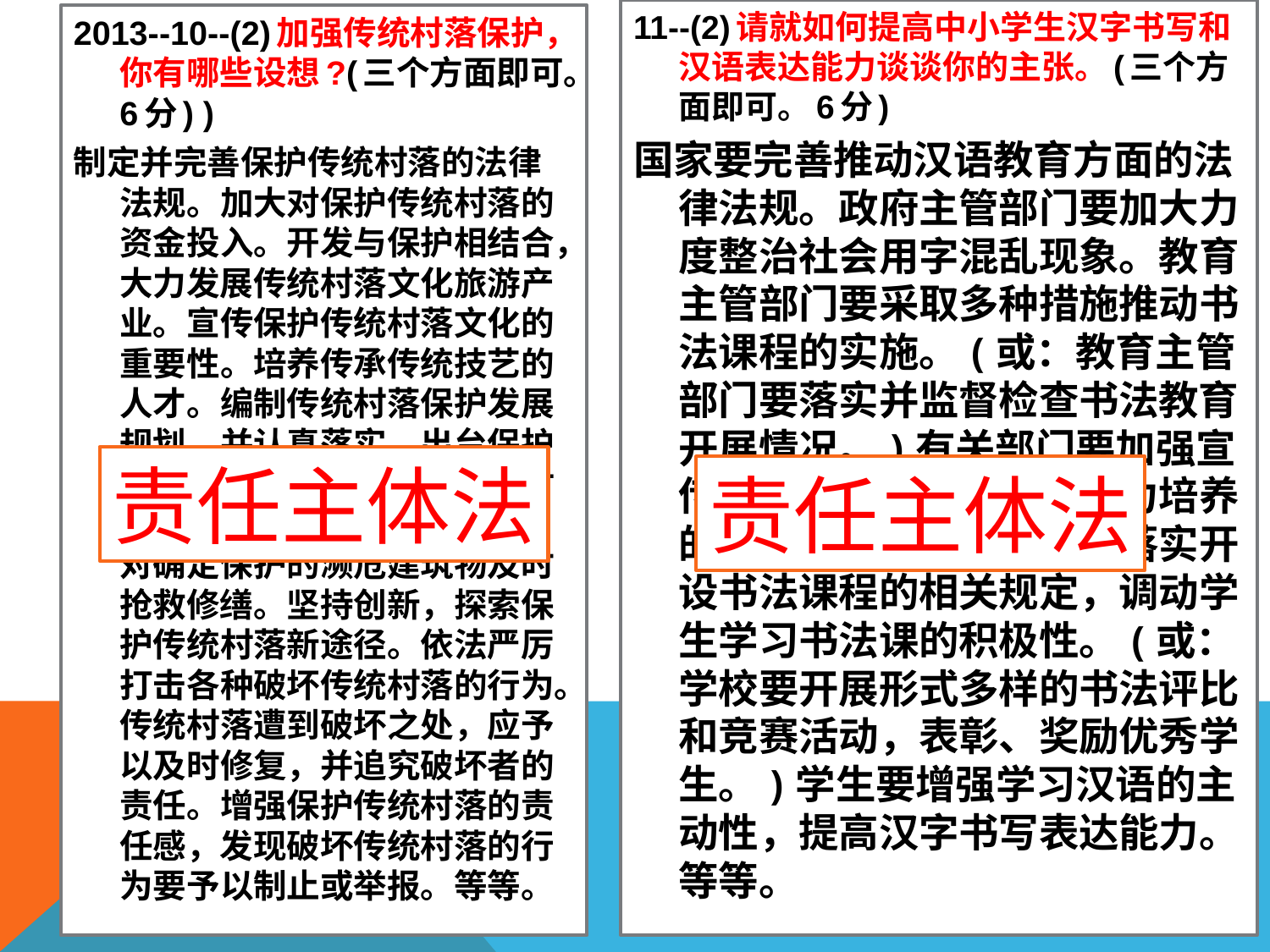

11--(2)请就如何提高中小学生汉字书写和汉语表达能力谈谈你的主张。(三个方面即可。6分)
国家要完善推动汉语教育方面的法律法规。政府主管部门要加大力度整治社会用字混乱现象。教育主管部门要采取多种措施推动书法课程的实施。(或：教育主管部门要落实并监督检查书法教育开展情况。)有关部门要加强宣传，营造重视汉语应用能力培养的社会氛围。学校要认真落实开设书法课程的相关规定，调动学生学习书法课的积极性。(或：学校要开展形式多样的书法评比和竞赛活动，表彰、奖励优秀学生。)学生要增强学习汉语的主动性，提高汉字书写表达能力。等等。
2013--10--(2)加强传统村落保护，你有哪些设想?(三个方面即可。6分) )
制定并完善保护传统村落的法律法规。加大对保护传统村落的资金投入。开发与保护相结合，大力发展传统村落文化旅游产业。宣传保护传统村落文化的重要性。培养传承传统技艺的人才。编制传统村落保护发展规划，并认真落实。出台保护传统村落的政策。设置传统村落保护标志，建立保护档案。对确定保护的濒危建筑物及时抢救修缮。坚持创新，探索保护传统村落新途径。依法严厉打击各种破坏传统村落的行为。传统村落遭到破坏之处，应予以及时修复，并追究破坏者的责任。增强保护传统村落的责任感，发现破坏传统村落的行为要予以制止或举报。等等。
责任主体法
责任主体法